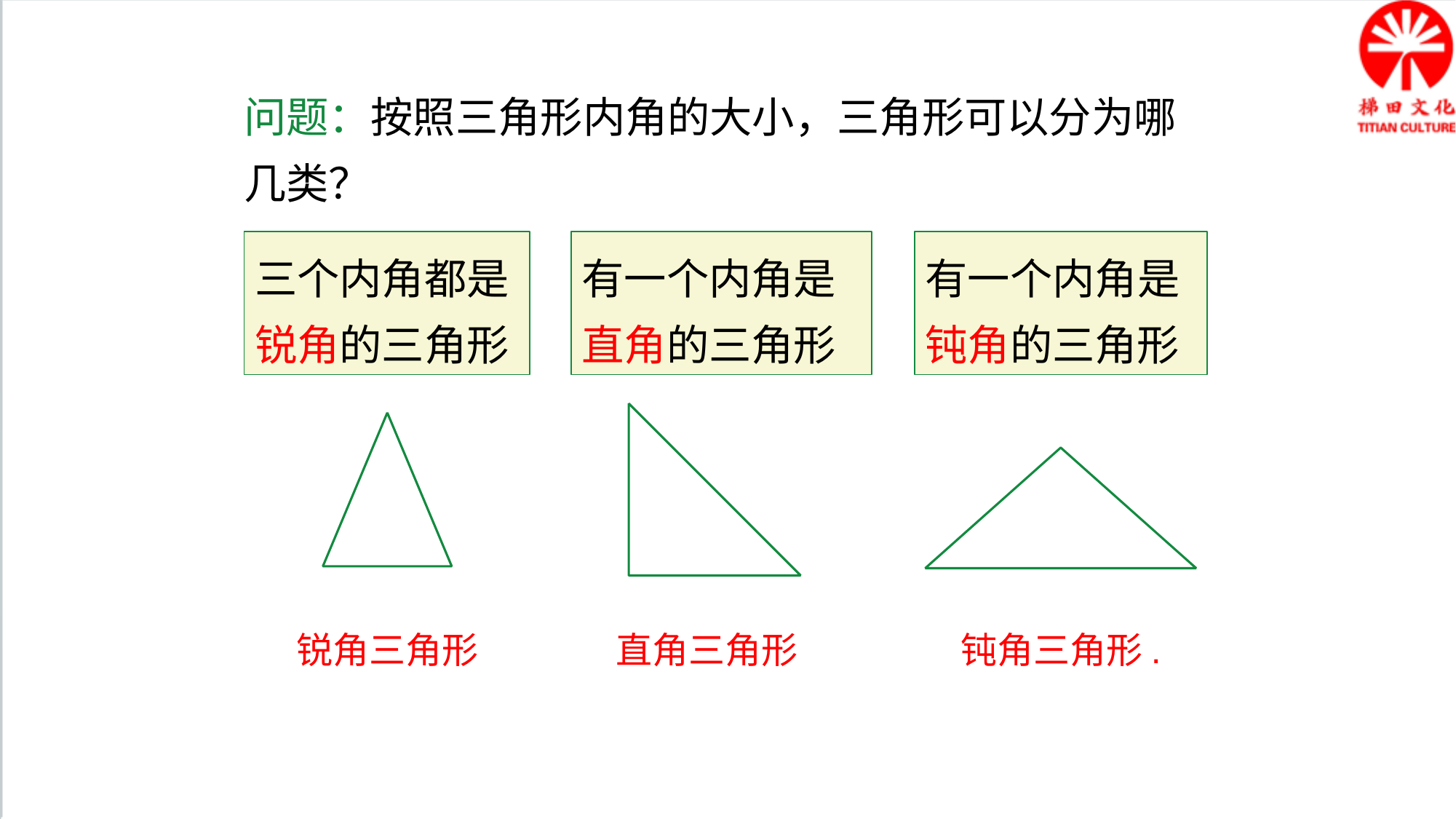

问题：按照三角形内角的大小，三角形可以分为哪几类？
三个内角都是锐角的三角形
有一个内角是直角的三角形
有一个内角是钝角的三角形

锐角三角形
直角三角形
钝角三角形.